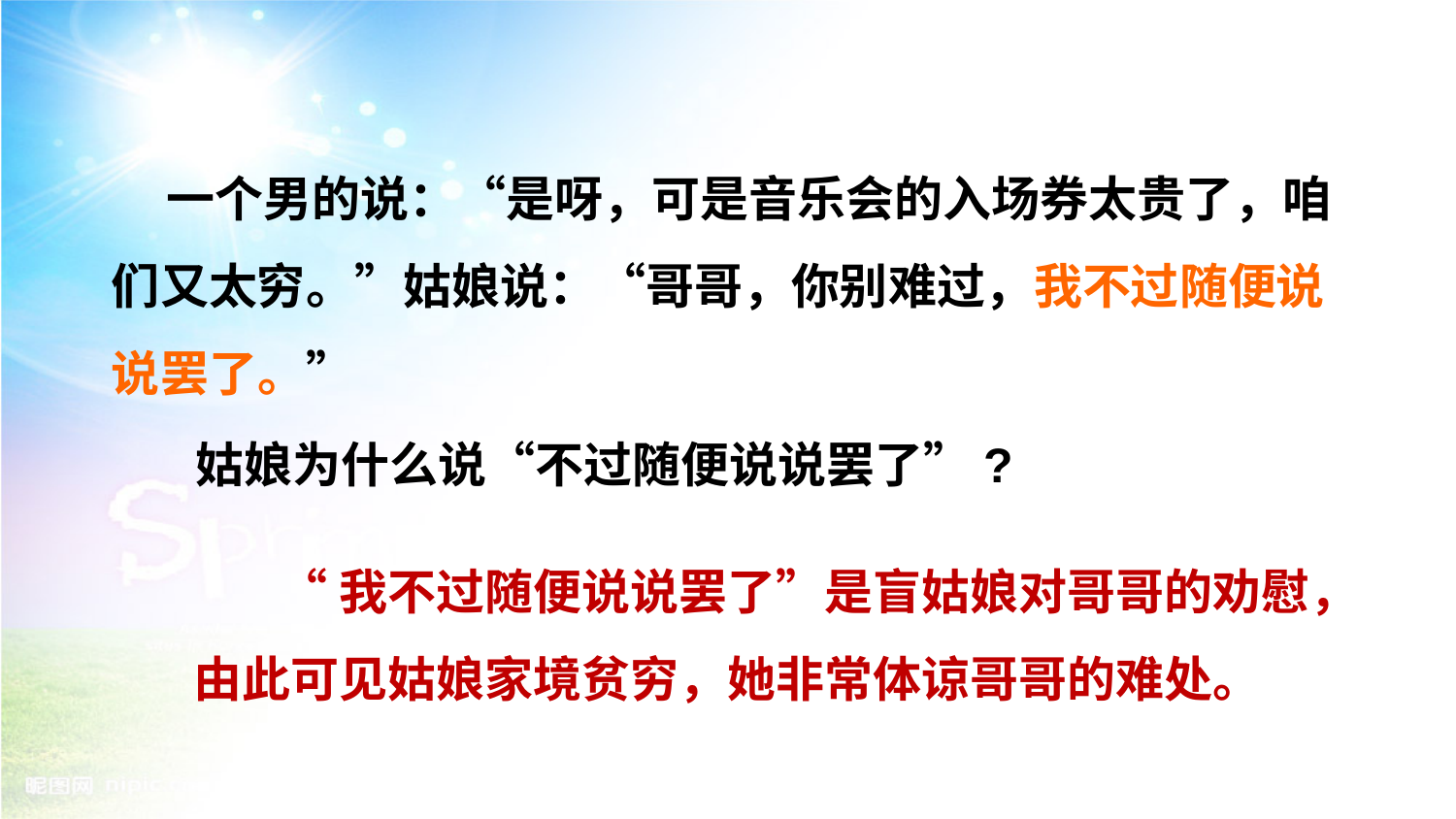

一个男的说：“是呀，可是音乐会的入场券太贵了，咱们又太穷。”姑娘说：“哥哥，你别难过，我不过随便说说罢了。”
姑娘为什么说“不过随便说说罢了”?
“我不过随便说说罢了”是盲姑娘对哥哥的劝慰，由此可见姑娘家境贫穷，她非常体谅哥哥的难处。